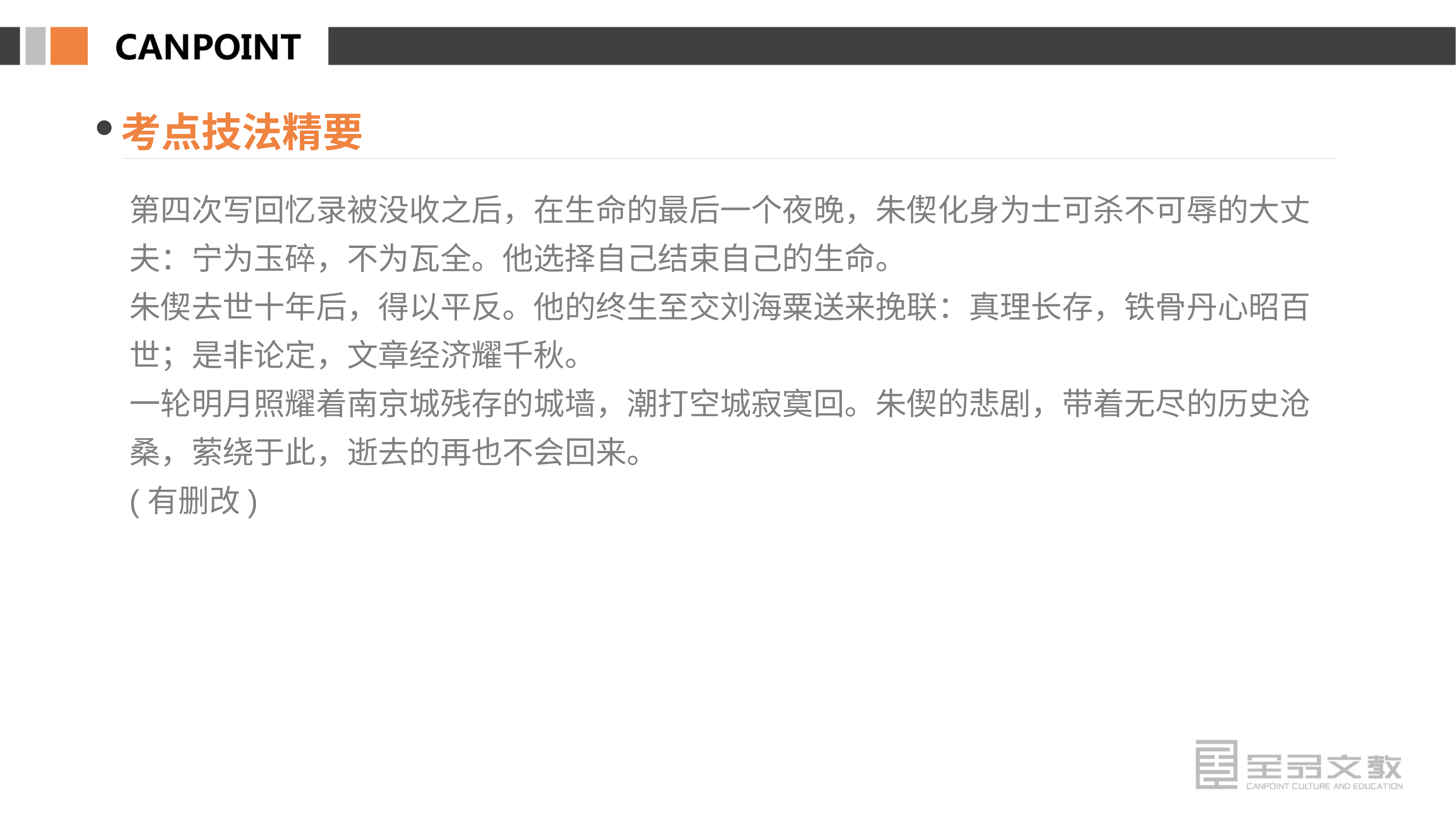

考点技法精要

第四次写回忆录被没收之后，在生命的最后一个夜晚，朱偰化身为士可杀不可辱的大丈夫：宁为玉碎，不为瓦全。他选择自己结束自己的生命。
朱偰去世十年后，得以平反。他的终生至交刘海粟送来挽联：真理长存，铁骨丹心昭百世；是非论定，文章经济耀千秋。
一轮明月照耀着南京城残存的城墙，潮打空城寂寞回。朱偰的悲剧，带着无尽的历史沧桑，萦绕于此，逝去的再也不会回来。
(有删改)